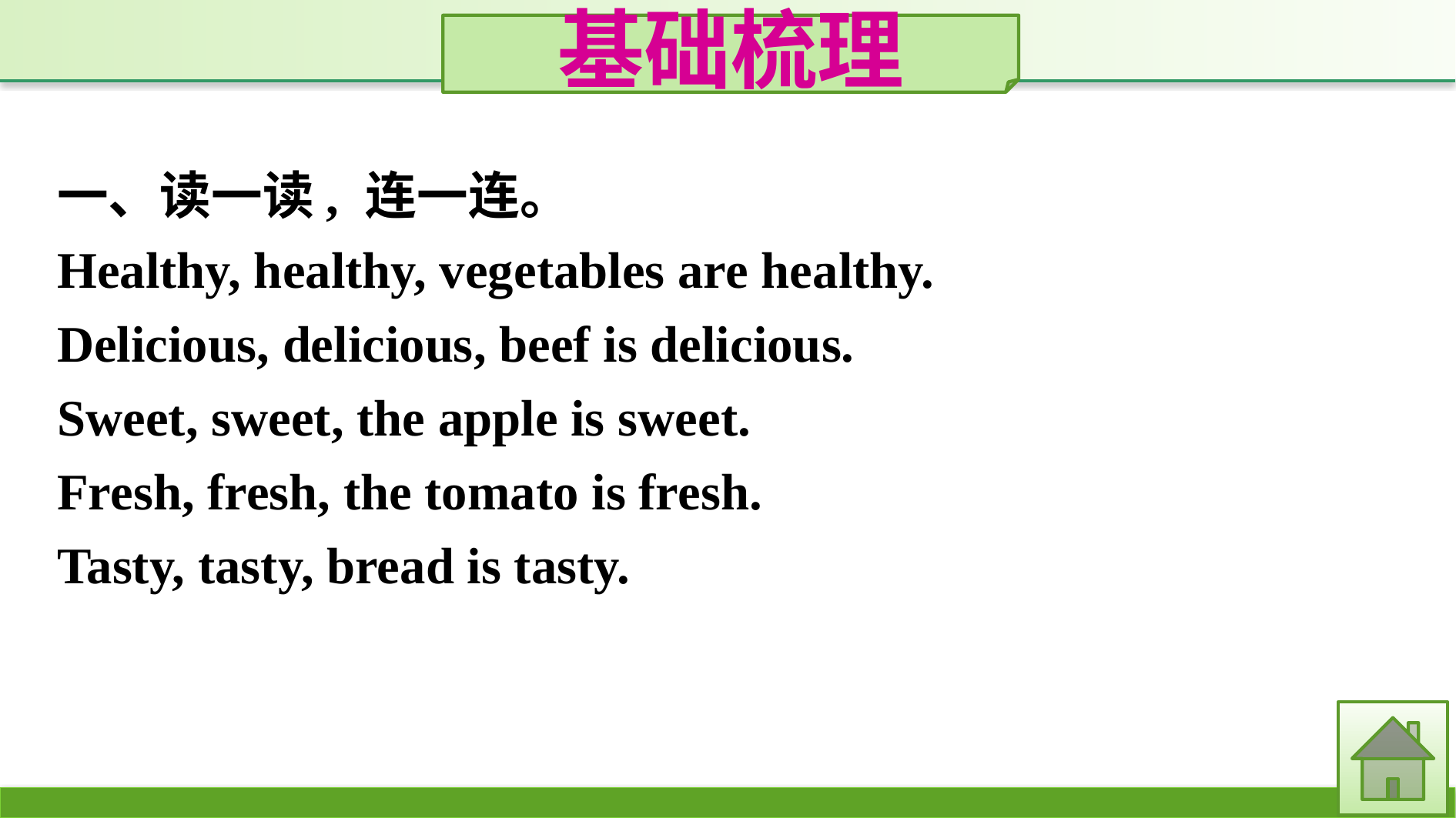

基础梳理
一、读一读, 连一连。
Healthy, healthy, vegetables are healthy.
Delicious, delicious, beef is delicious.
Sweet, sweet, the apple is sweet.
Fresh, fresh, the tomato is fresh.
Tasty, tasty, bread is tasty.